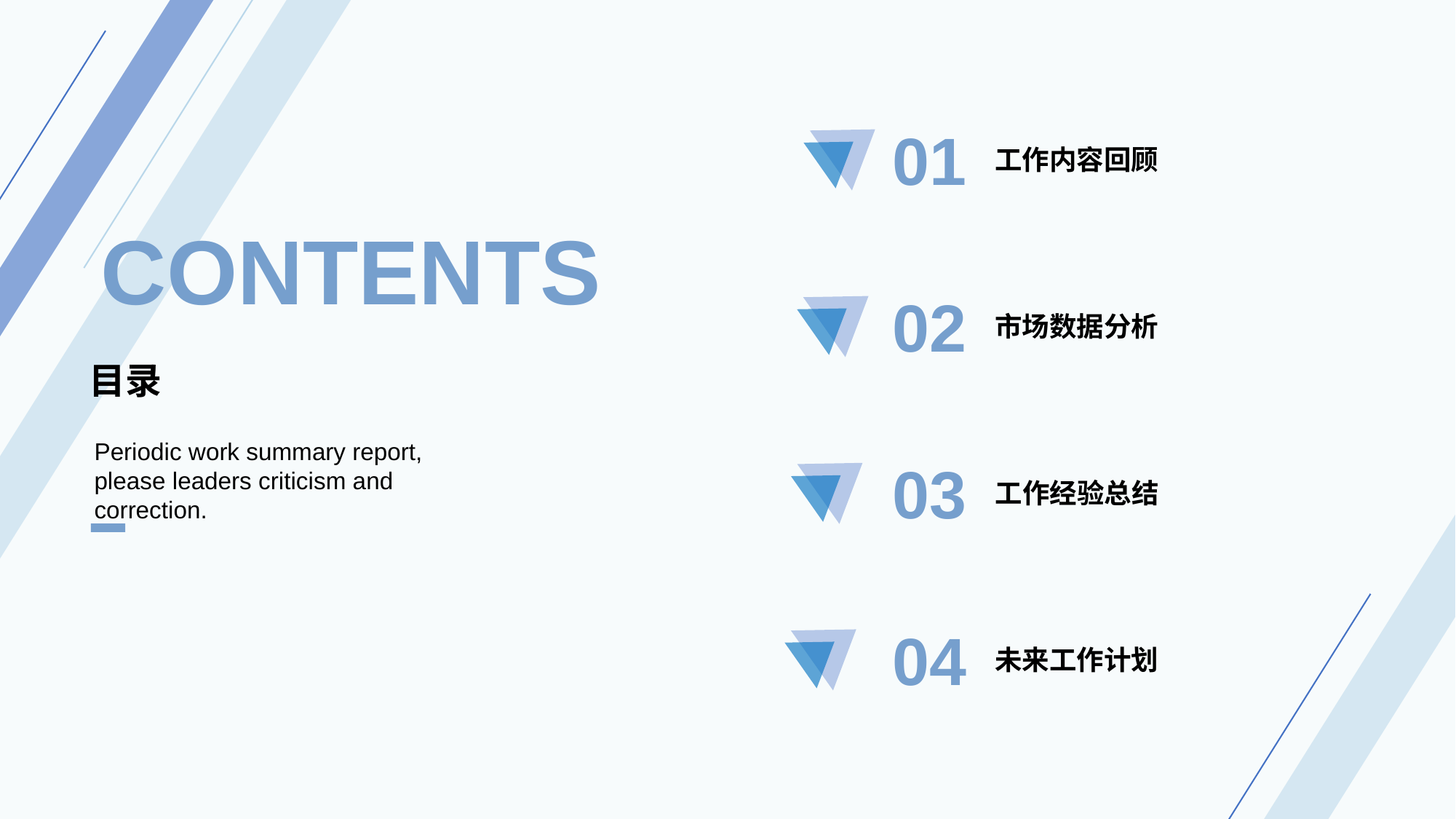

01

工作内容回顾

CONTENTS
02

市场数据分析
目录
Periodic work summary report, please leaders criticism and correction.
03

工作经验总结

04

未来工作计划